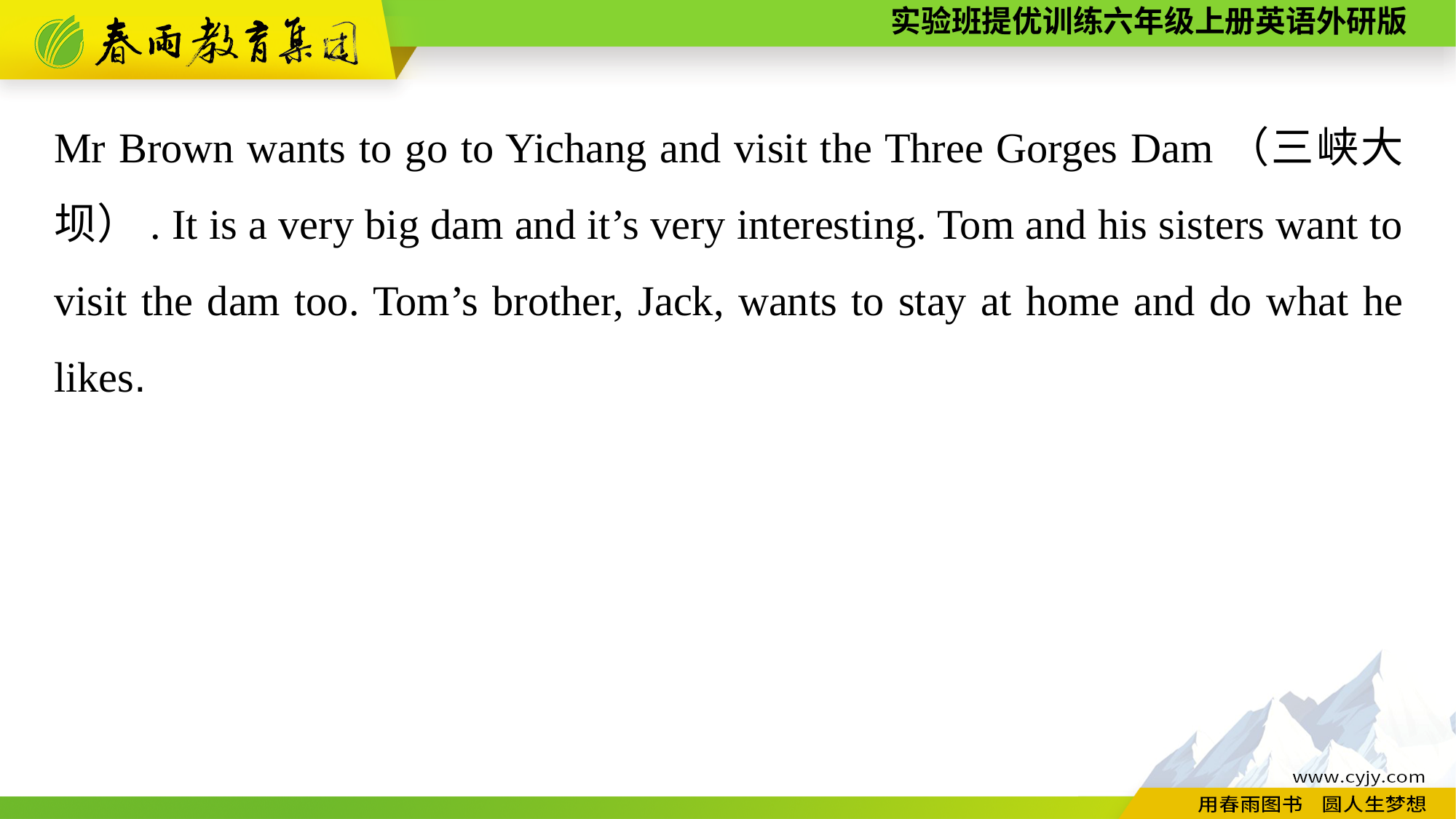

Mr Brown wants to go to Yichang and visit the Three Gorges Dam（三峡大坝）. It is a very big dam and it’s very interesting. Tom and his sisters want to visit the dam too. Tom’s brother, Jack, wants to stay at home and do what he likes.